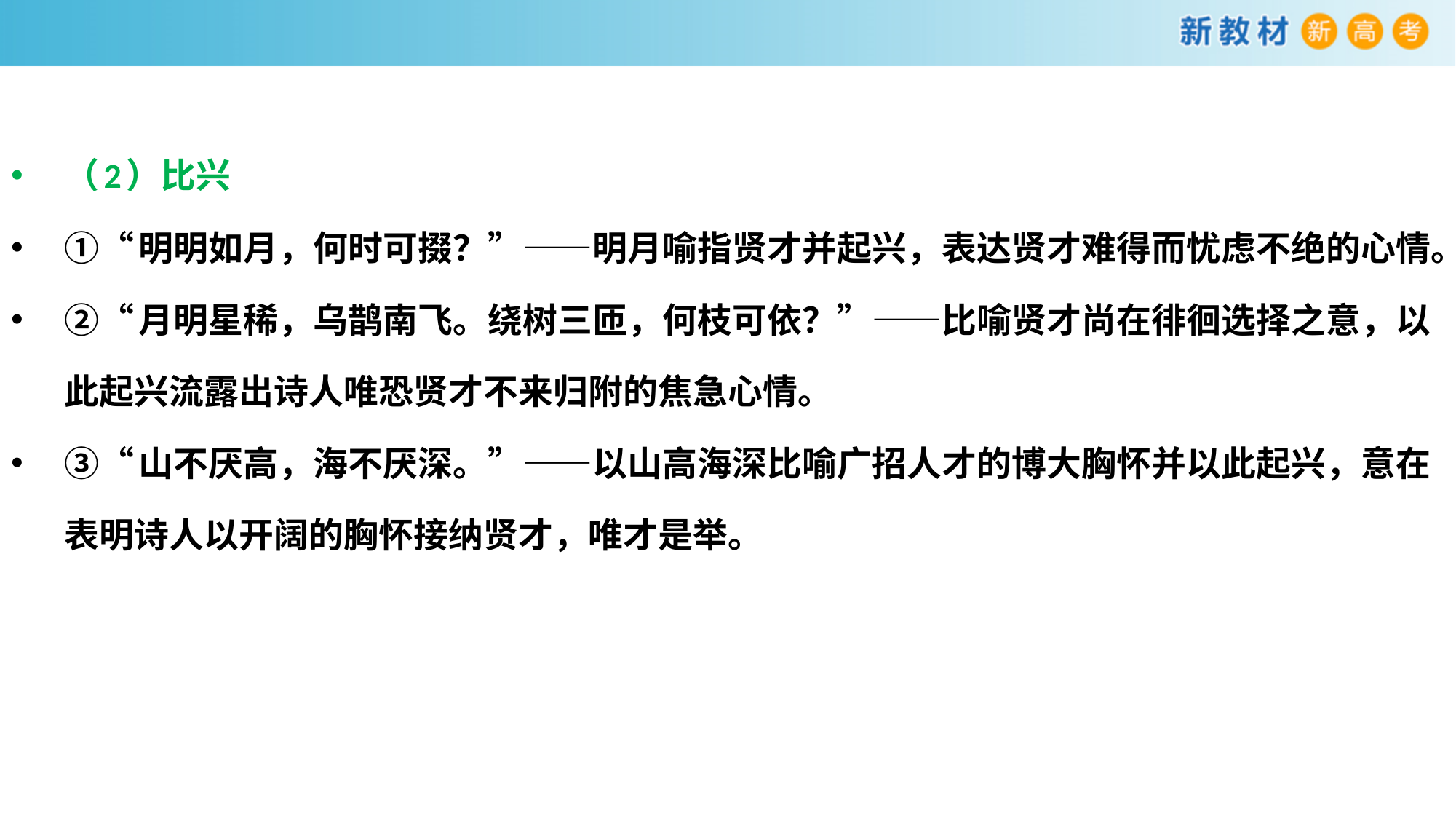

（2）比兴
①“明明如月，何时可掇？”——明月喻指贤才并起兴，表达贤才难得而忧虑不绝的心情。
②“月明星稀，乌鹊南飞。绕树三匝，何枝可依？”——比喻贤才尚在徘徊选择之意，以此起兴流露出诗人唯恐贤才不来归附的焦急心情。
③“山不厌高，海不厌深。”——以山高海深比喻广招人才的博大胸怀并以此起兴，意在表明诗人以开阔的胸怀接纳贤才，唯才是举。